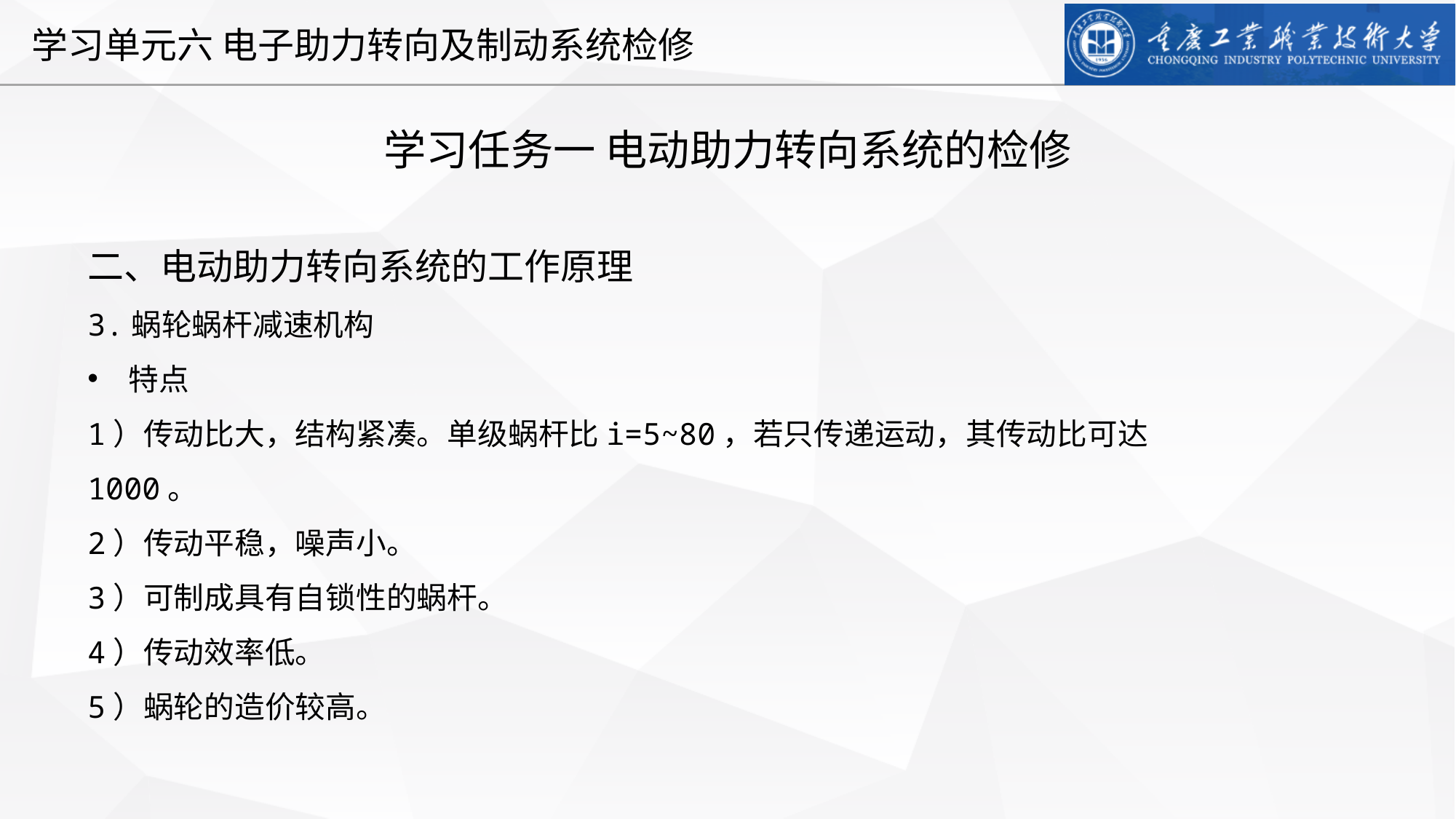

学习任务一 电动助力转向系统的检修
二、电动助力转向系统的工作原理
3.蜗轮蜗杆减速机构
特点
1）传动比大，结构紧凑。单级蜗杆比i=5~80，若只传递运动，其传动比可达1000。
2）传动平稳，噪声小。
3）可制成具有自锁性的蜗杆。
4）传动效率低。
5）蜗轮的造价较高。